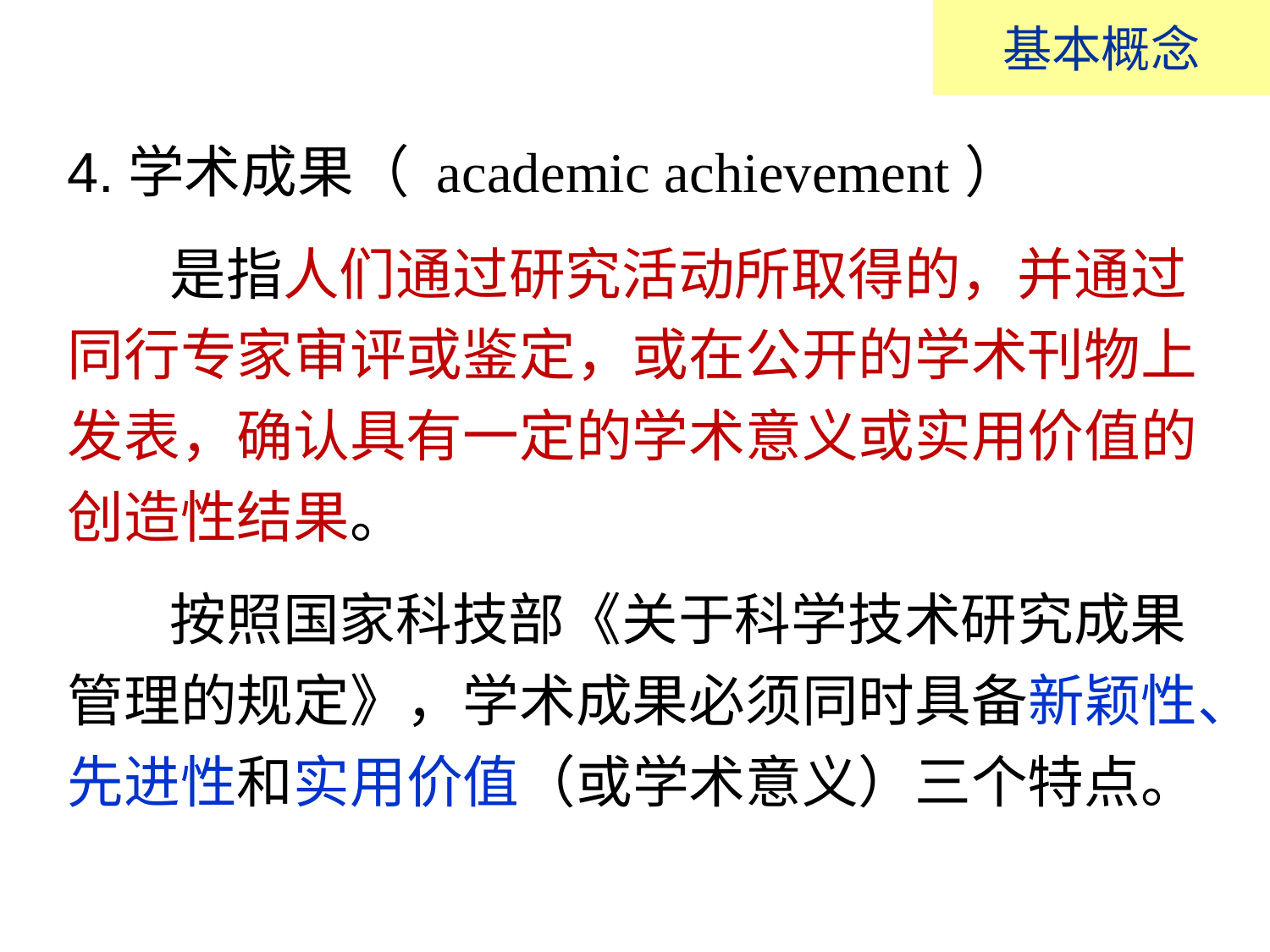

# 基本概念
4.学术成果（ academic achievement）
       是指人们通过研究活动所取得的，并通过同行专家审评或鉴定，或在公开的学术刊物上发表，确认具有一定的学术意义或实用价值的创造性结果。
       按照国家科技部《关于科学技术研究成果管理的规定》，学术成果必须同时具备新颖性、先进性和实用价值（或学术意义）三个特点。